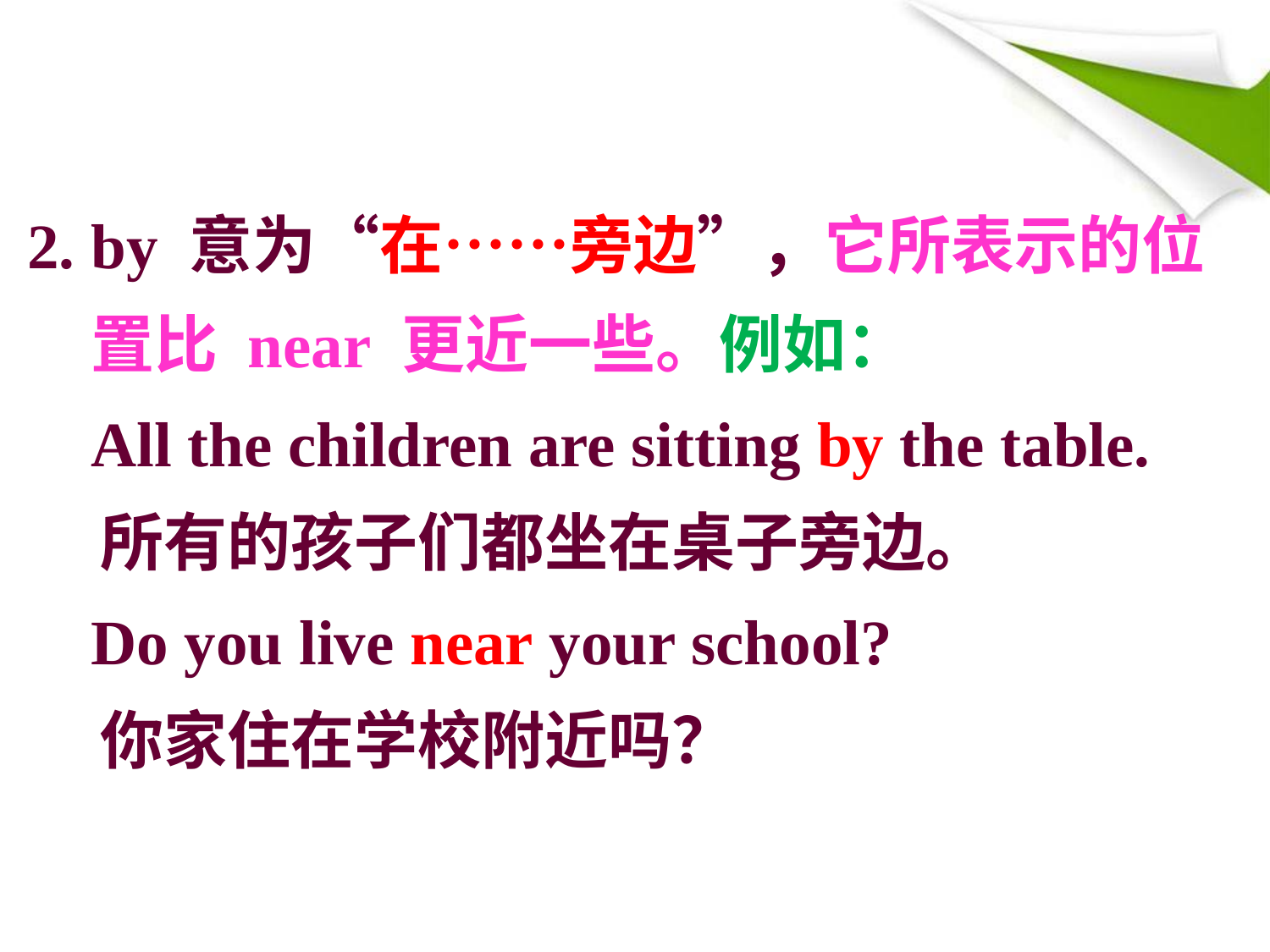

2. by 意为“在……旁边”，它所表示的位置比 near 更近一些。例如：
    All the children are sitting by the table.
    所有的孩子们都坐在桌子旁边。
    Do you live near your school?
    你家住在学校附近吗？